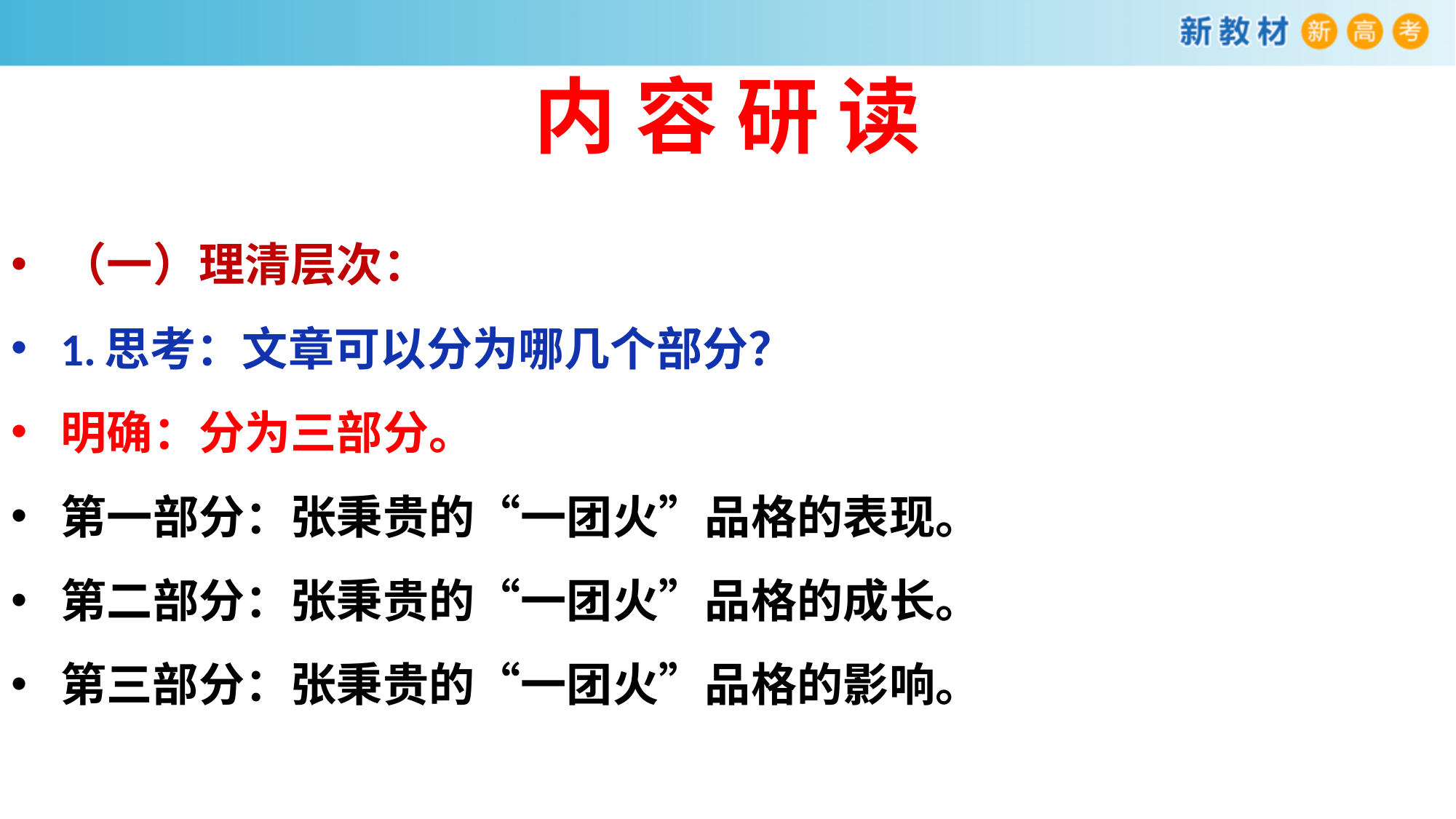

# 内 容 研 读
（一）理清层次：
1.思考：文章可以分为哪几个部分？
明确：分为三部分。
第一部分：张秉贵的“一团火”品格的表现。
第二部分：张秉贵的“一团火”品格的成长。
第三部分：张秉贵的“一团火”品格的影响。